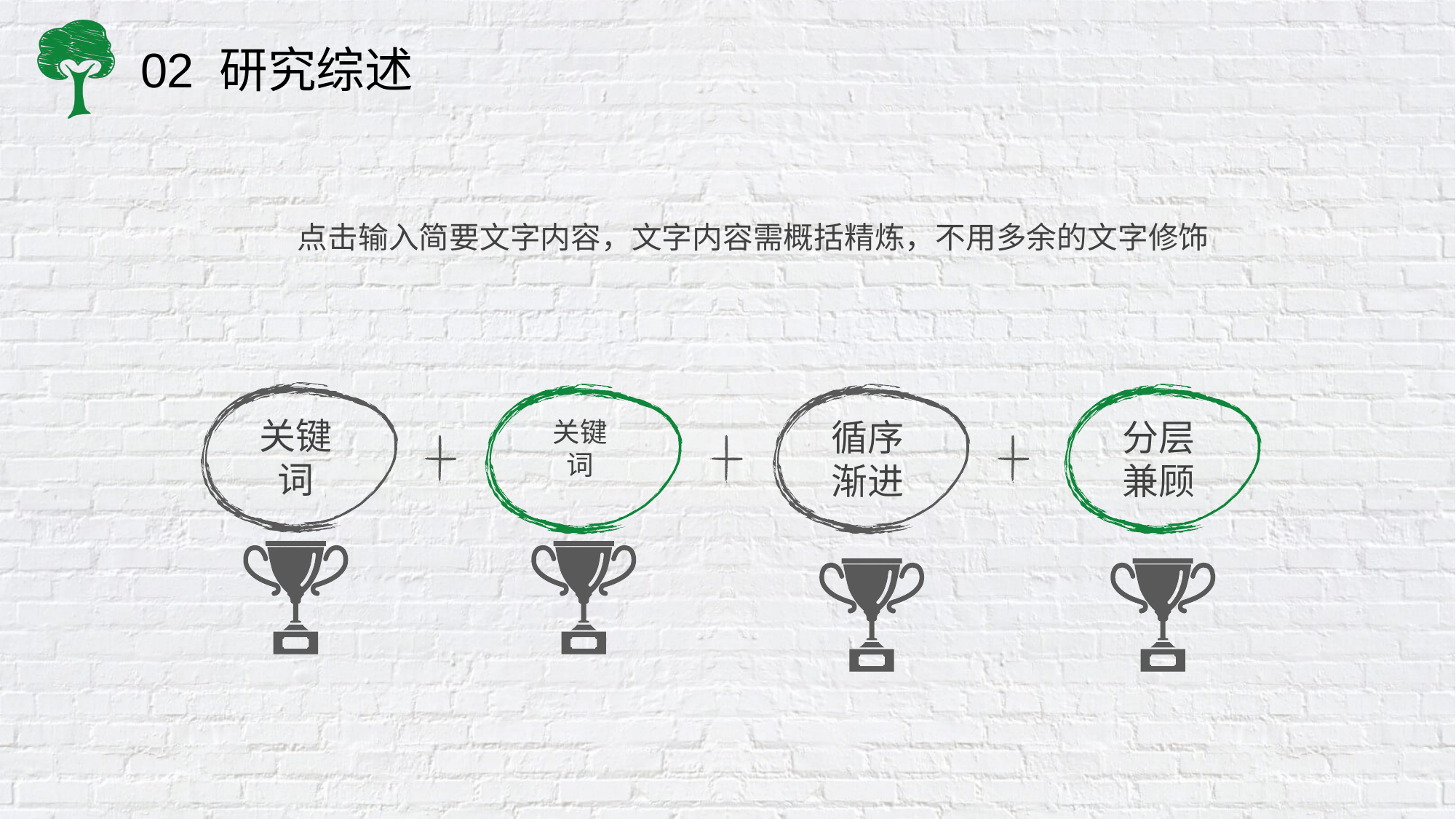

点击输入简要文字内容，文字内容需概括精炼，不用多余的文字修饰

关键词

关键词

循序渐进

分层兼顾